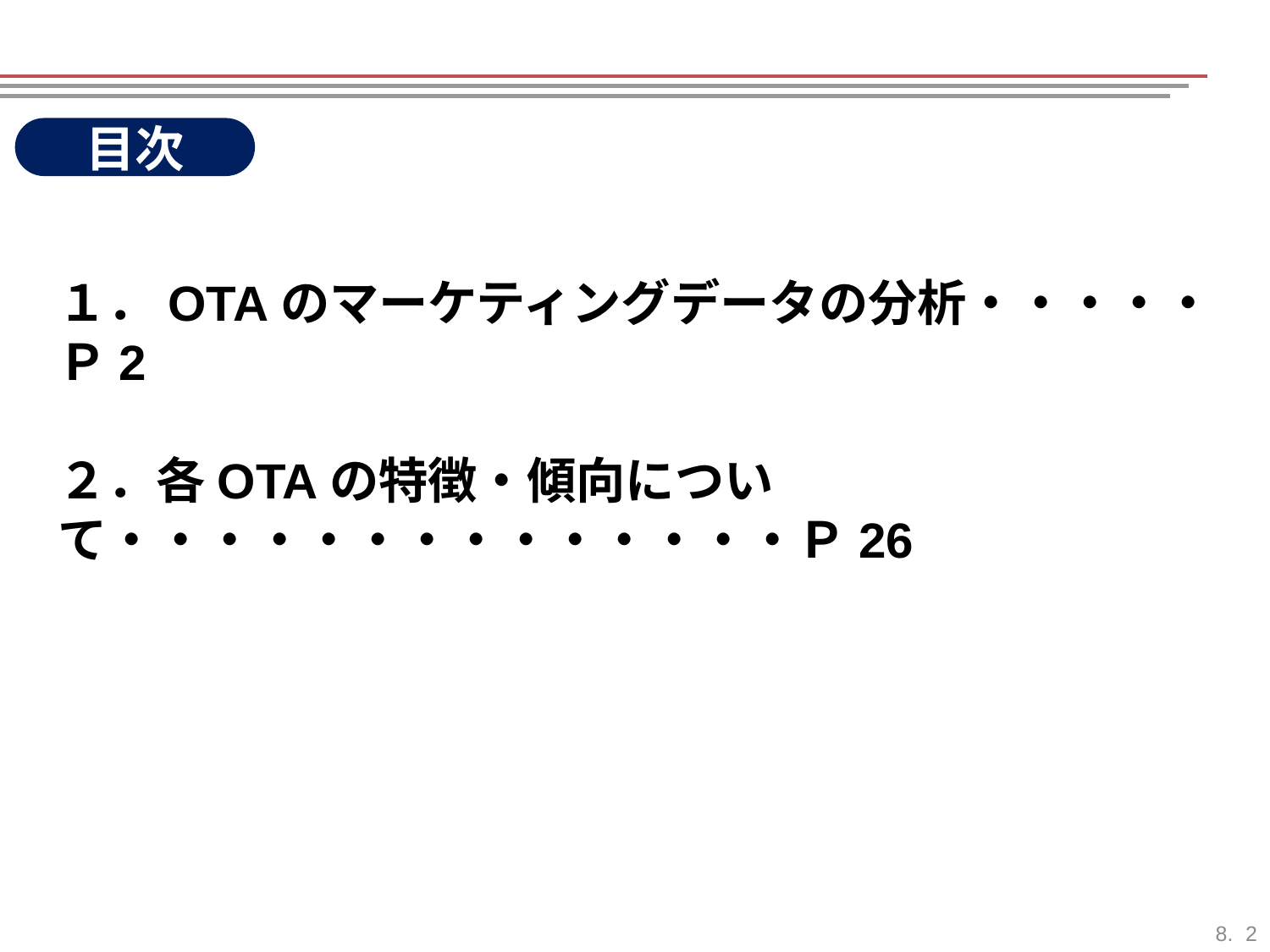

目次

１．OTAのマーケティングデータの分析・・・・・Ｐ2

２．各OTAの特徴・傾向について・・・・・・・・・・・・・・Ｐ26
2